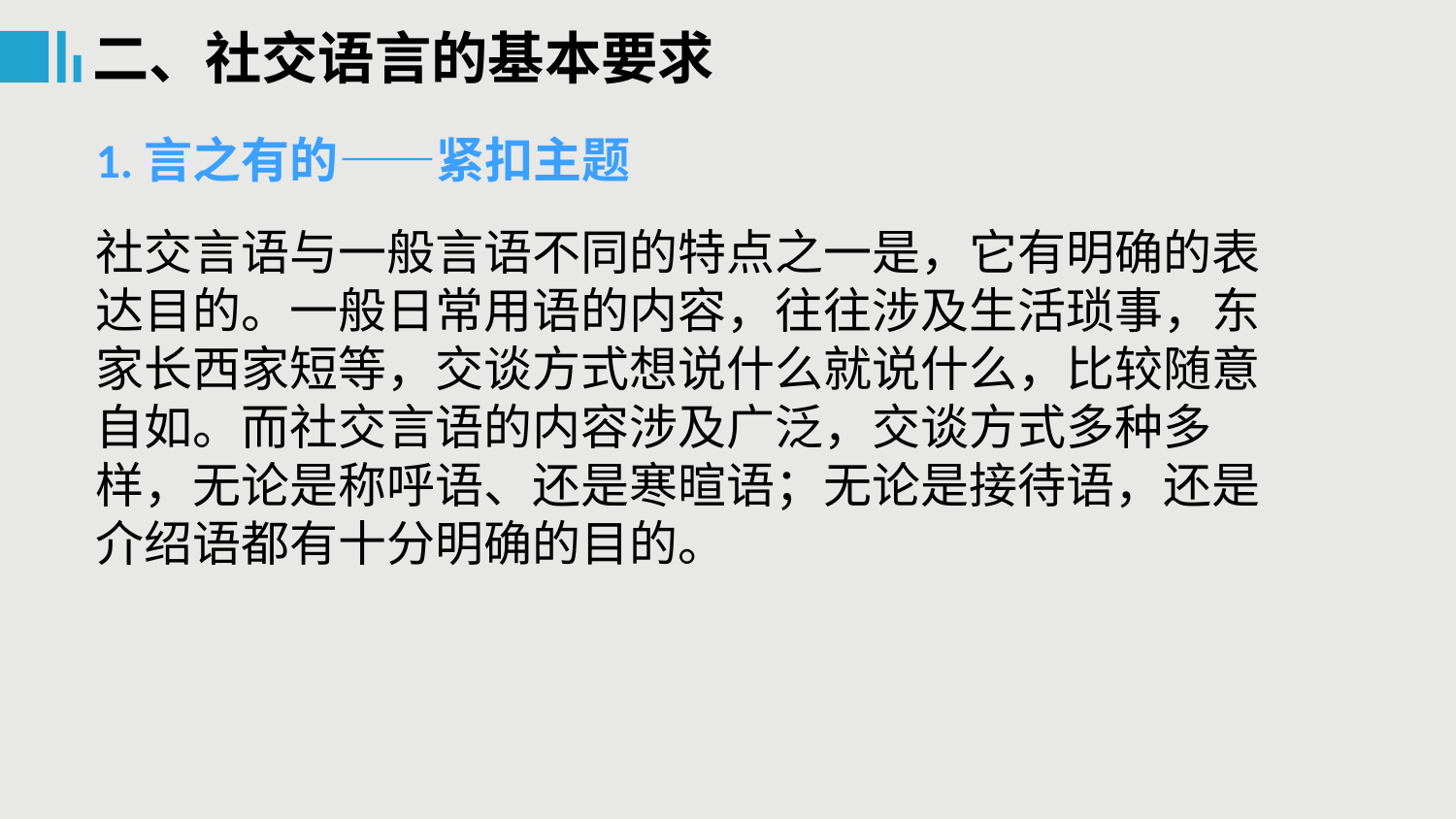

二、社交语言的基本要求

1.言之有的——紧扣主题
社交言语与一般言语不同的特点之一是，它有明确的表达目的。一般日常用语的内容，往往涉及生活琐事，东家长西家短等，交谈方式想说什么就说什么，比较随意自如。而社交言语的内容涉及广泛，交谈方式多种多样，无论是称呼语、还是寒暄语；无论是接待语，还是介绍语都有十分明确的目的。